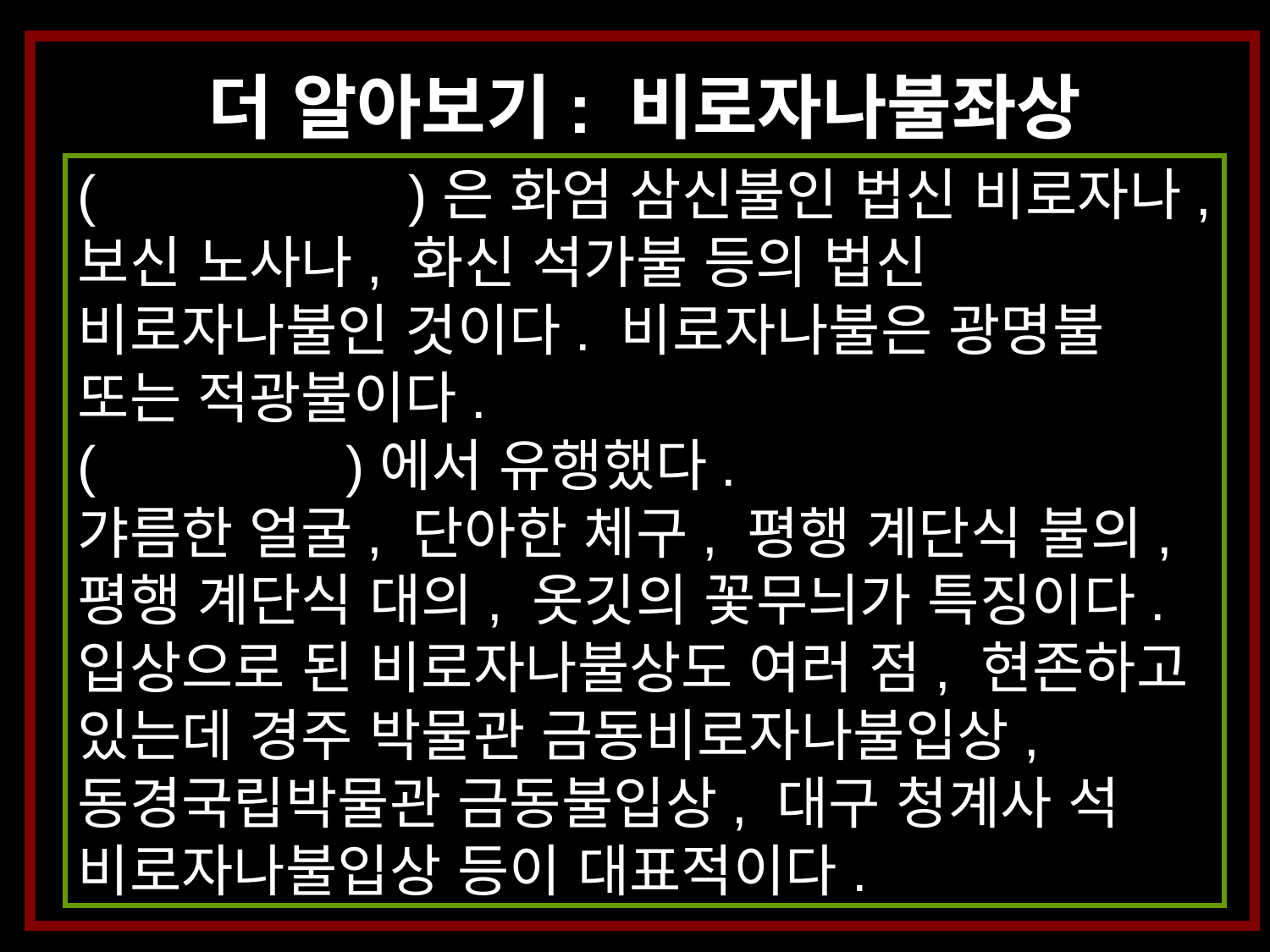

더 알아보기: 비로자나불좌상
(                    )은 화엄 삼신불인 법신 비로자나, 보신 노사나, 화신 석가불 등의 법신 비로자나불인 것이다. 비로자나불은 광명불 또는 적광불이다.
(                )에서 유행했다.
갸름한 얼굴, 단아한 체구, 평행 계단식 불의, 평행 계단식 대의, 옷깃의 꽃무늬가 특징이다.
입상으로 된 비로자나불상도 여러 점, 현존하고 있는데 경주 박물관 금동비로자나불입상, 동경국립박물관 금동불입상, 대구 청계사 석 비로자나불입상 등이 대표적이다.